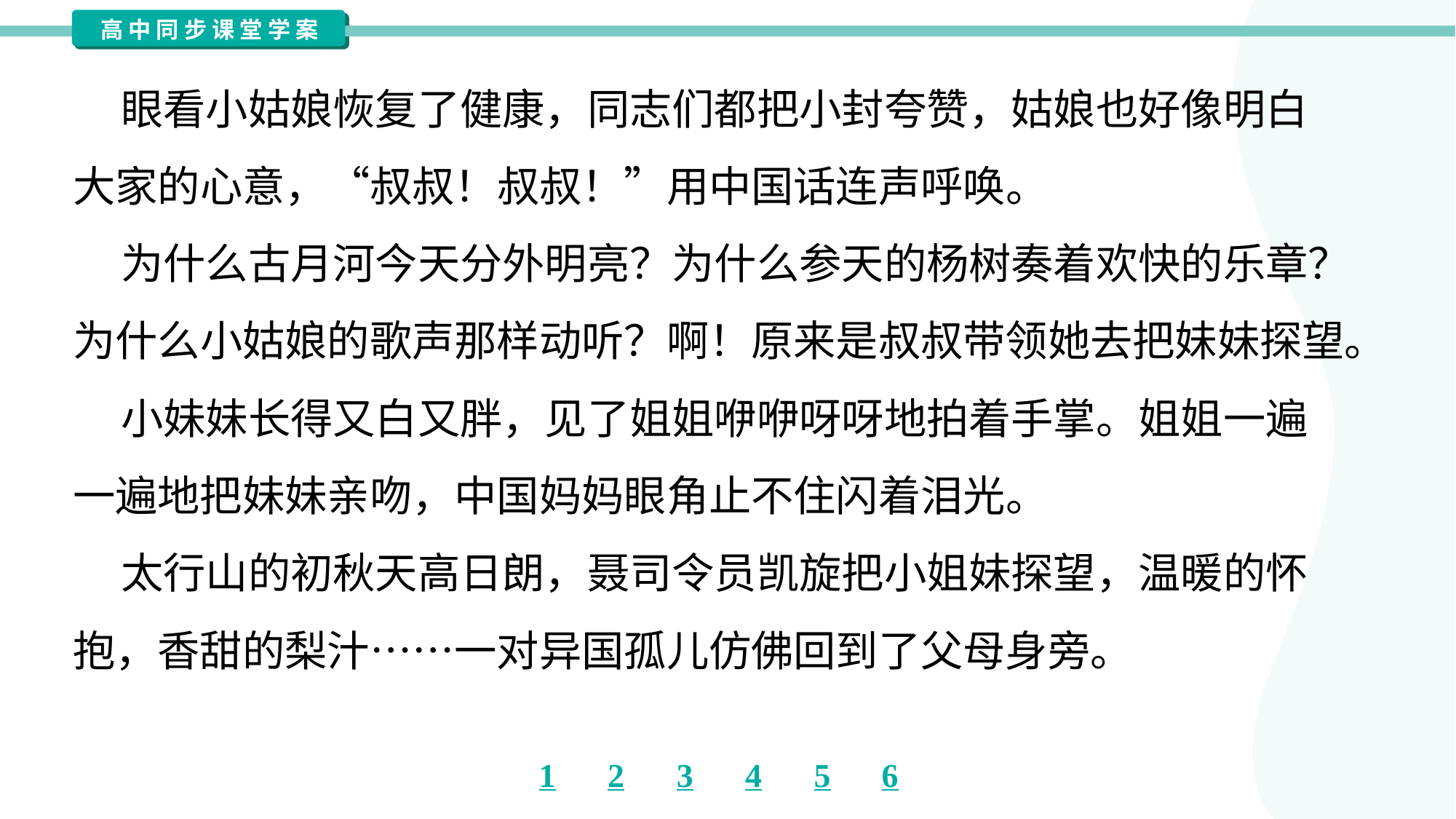

眼看小姑娘恢复了健康，同志们都把小封夸赞，姑娘也好像明白
大家的心意，“叔叔！叔叔！”用中国话连声呼唤。
    为什么古月河今天分外明亮？为什么参天的杨树奏着欢快的乐章？
为什么小姑娘的歌声那样动听？啊！原来是叔叔带领她去把妹妹探望。
    小妹妹长得又白又胖，见了姐姐咿咿呀呀地拍着手掌。姐姐一遍
一遍地把妹妹亲吻，中国妈妈眼角止不住闪着泪光。
    太行山的初秋天高日朗，聂司令员凯旋把小姐妹探望，温暖的怀
抱，香甜的梨汁……一对异国孤儿仿佛回到了父母身旁。